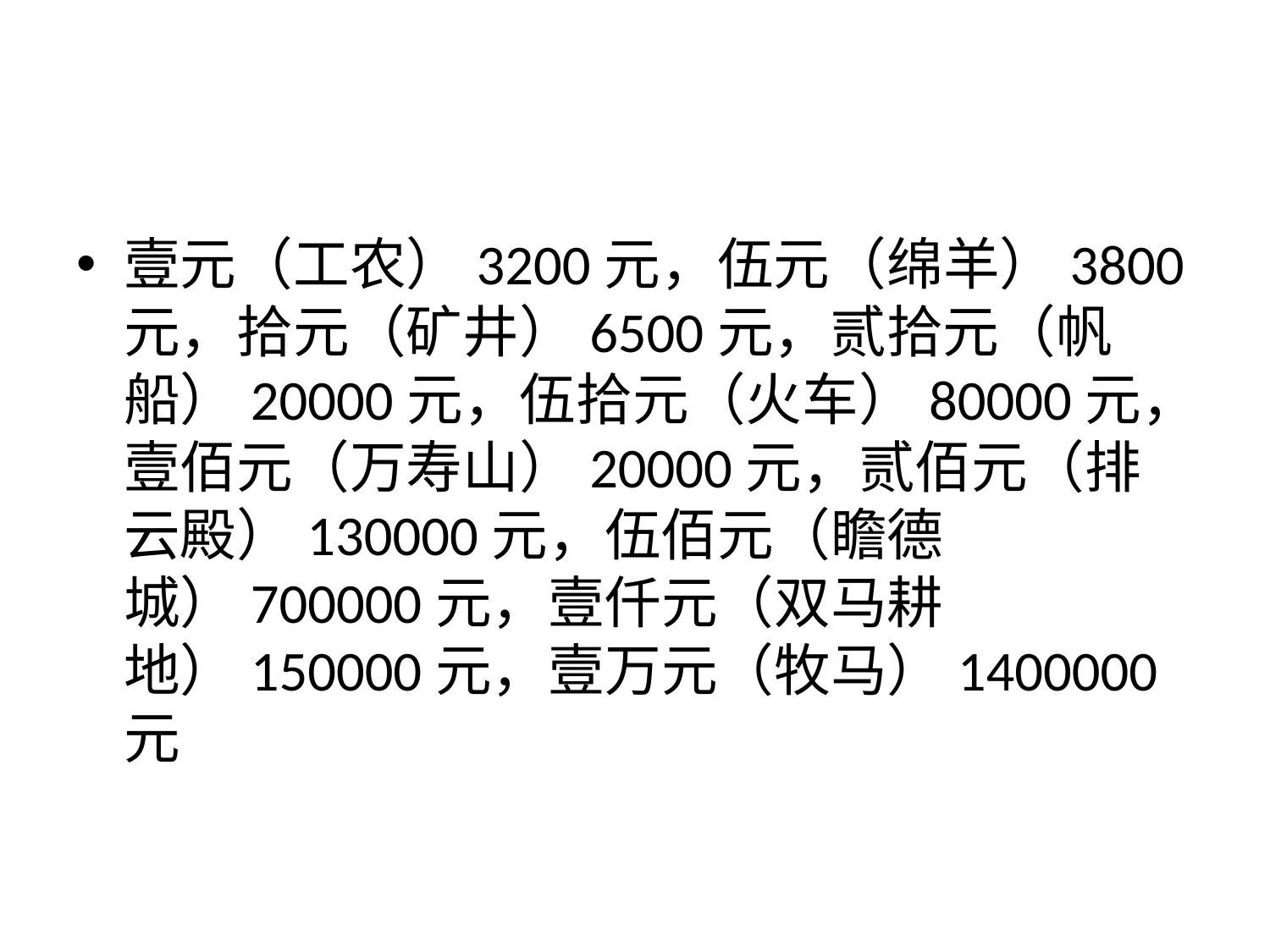

#
壹元（工农）3200元，伍元（绵羊）3800元，拾元（矿井）6500元，贰拾元（帆船）20000元，伍拾元（火车）80000元，壹佰元（万寿山）20000元，贰佰元（排云殿）130000元，伍佰元（瞻德城）700000元，壹仟元（双马耕地）150000元，壹万元（牧马）1400000元